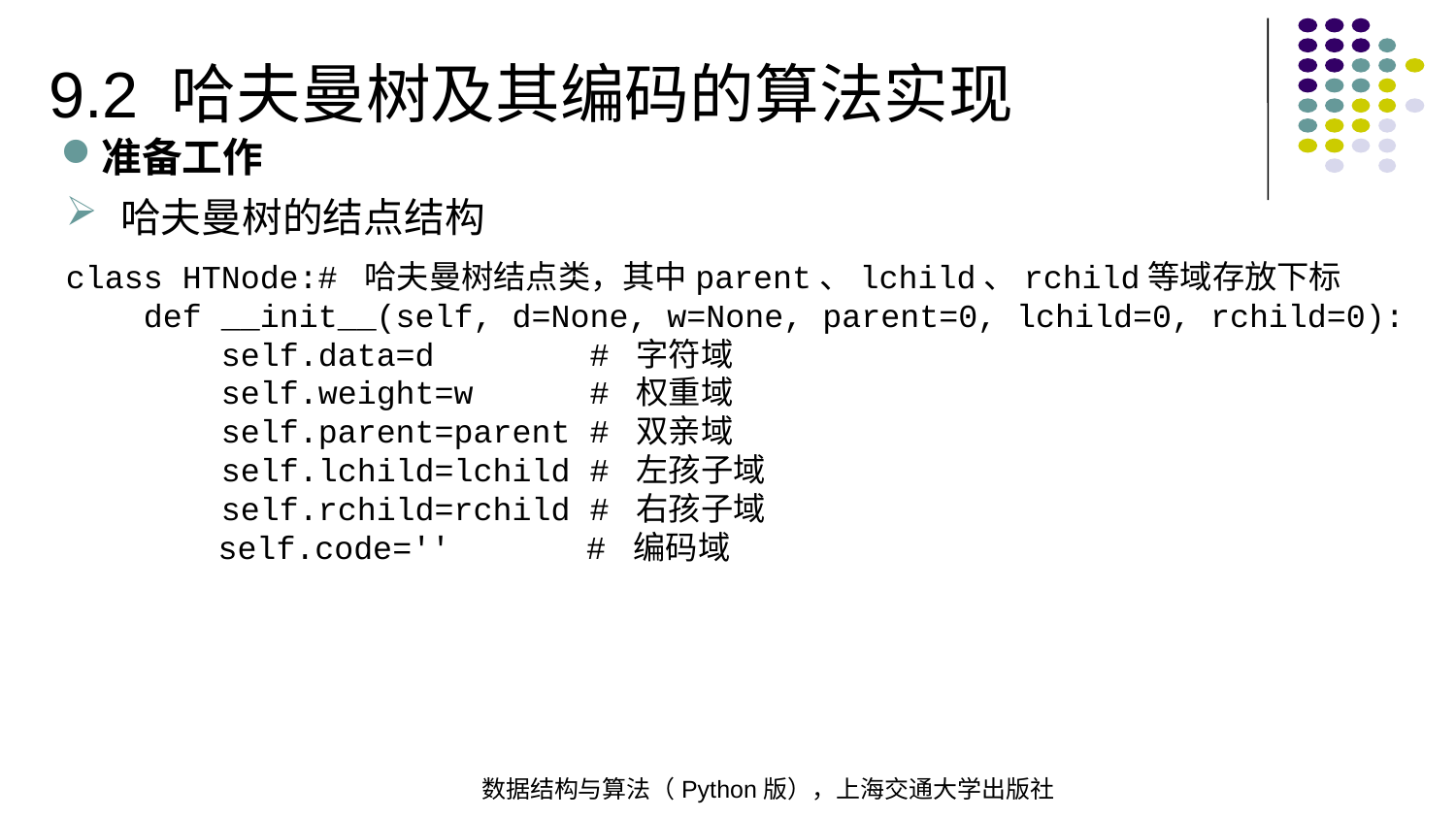

9.2 哈夫曼树及其编码的算法实现
准备工作
哈夫曼树的结点结构
class HTNode:# 哈夫曼树结点类，其中parent、lchild、rchild等域存放下标
    def __init__(self, d=None, w=None, parent=0, lchild=0, rchild=0):
        self.data=d        # 字符域
        self.weight=w      # 权重域
        self.parent=parent # 双亲域
        self.lchild=lchild # 左孩子域
        self.rchild=rchild # 右孩子域
                   self.code=''       # 编码域